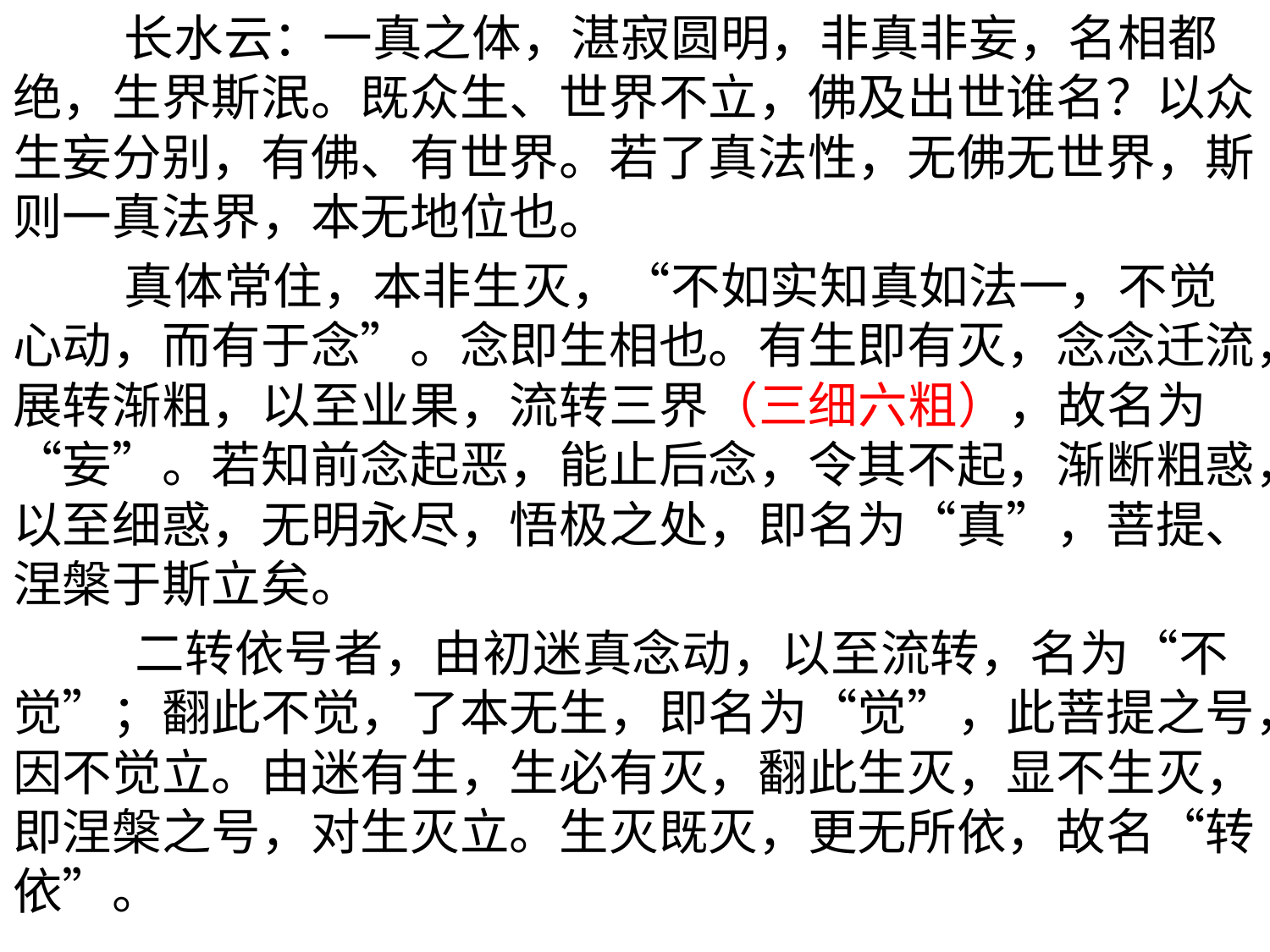

长水云：一真之体，湛寂圆明，非真非妄，名相都绝，生界斯泯。既众生、世界不立，佛及出世谁名？以众生妄分别，有佛、有世界。若了真法性，无佛无世界，斯则一真法界，本无地位也。
         真体常住，本非生灭，“不如实知真如法一，不觉心动，而有于念”。念即生相也。有生即有灭，念念迁流，展转渐粗，以至业果，流转三界（三细六粗），故名为“妄”。若知前念起恶，能止后念，令其不起，渐断粗惑，以至细惑，无明永尽，悟极之处，即名为“真”，菩提、涅槃于斯立矣。
          二转依号者，由初迷真念动，以至流转，名为“不觉”；翻此不觉，了本无生，即名为“觉”，此菩提之号，因不觉立。由迷有生，生必有灭，翻此生灭，显不生灭，即涅槃之号，对生灭立。生灭既灭，更无所依，故名“转依”。